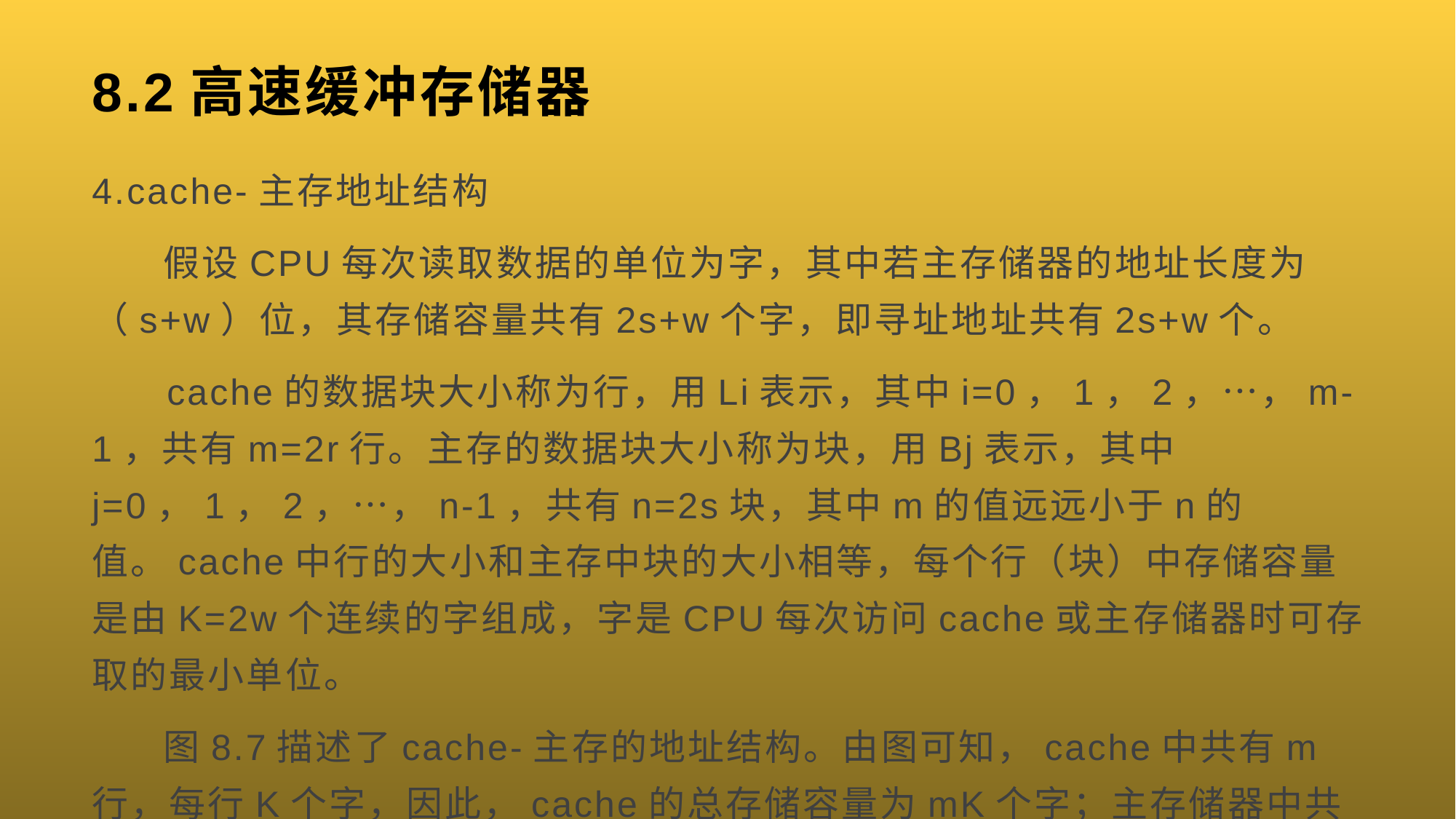

# 8.2高速缓冲存储器
4.cache-主存地址结构
      假设CPU每次读取数据的单位为字，其中若主存储器的地址长度为（s+w）位，其存储容量共有2s+w个字，即寻址地址共有2s+w个。
      cache的数据块大小称为行，用Li表示，其中i=0，1，2，…，m-1，共有m=2r行。主存的数据块大小称为块，用Bj表示，其中j=0，1，2，…，n-1，共有n=2s块，其中m的值远远小于n的值。cache中行的大小和主存中块的大小相等，每个行（块）中存储容量是由K=2w个连续的字组成，字是CPU每次访问cache或主存储器时可存取的最小单位。
      图8.7描述了cache-主存的地址结构。由图可知，cache中共有m行，每行K个字，因此，cache的总存储容量为mK个字；主存储器中共有n块，